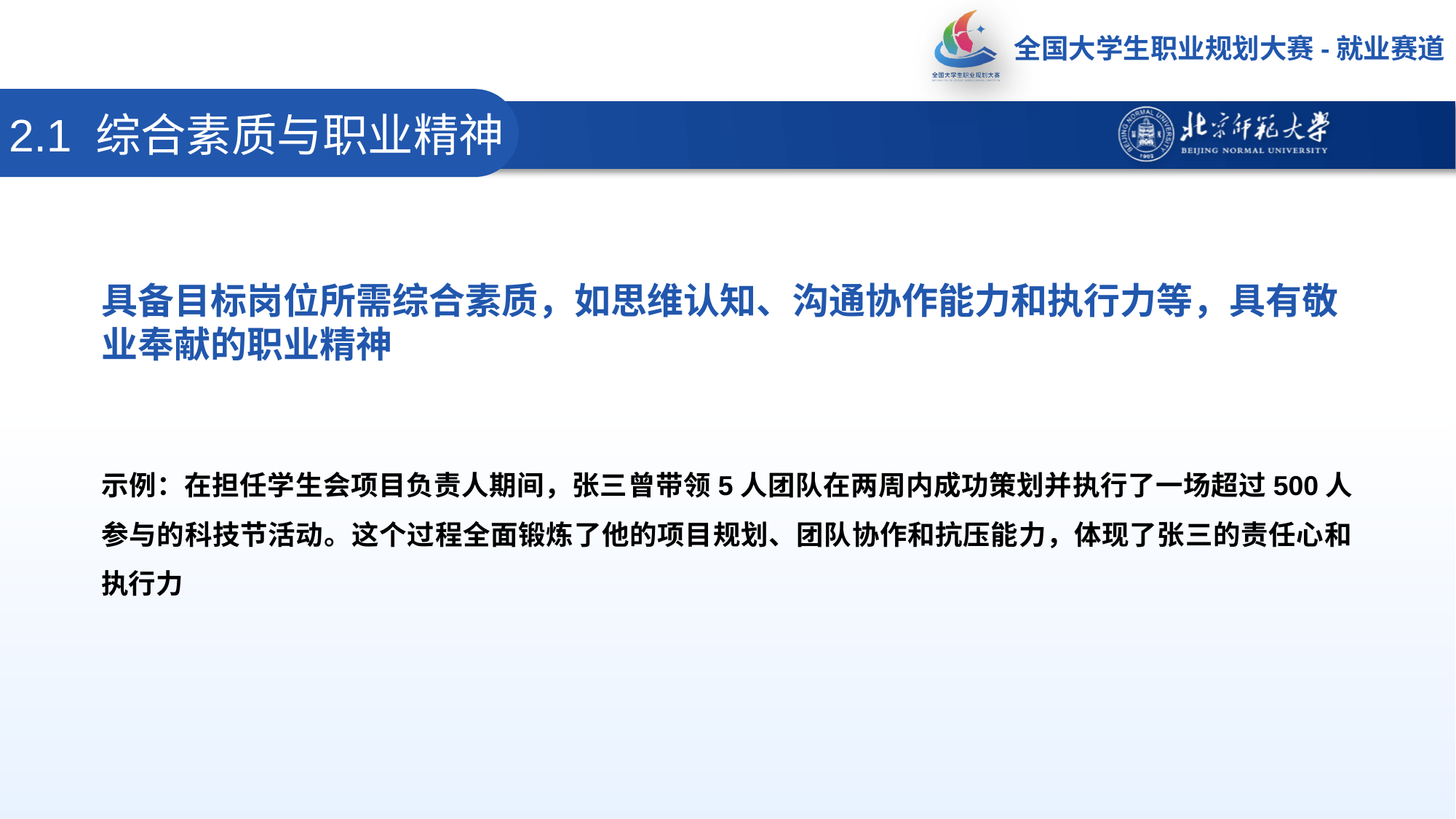

2.1 综合素质与职业精神
具备目标岗位所需综合素质，如思维认知、沟通协作能力和执行力等，具有敬业奉献的职业精神
示例：在担任学生会项目负责人期间，张三曾带领5人团队在两周内成功策划并执行了一场超过500人参与的科技节活动。这个过程全面锻炼了他的项目规划、团队协作和抗压能力，体现了张三的责任心和执行力